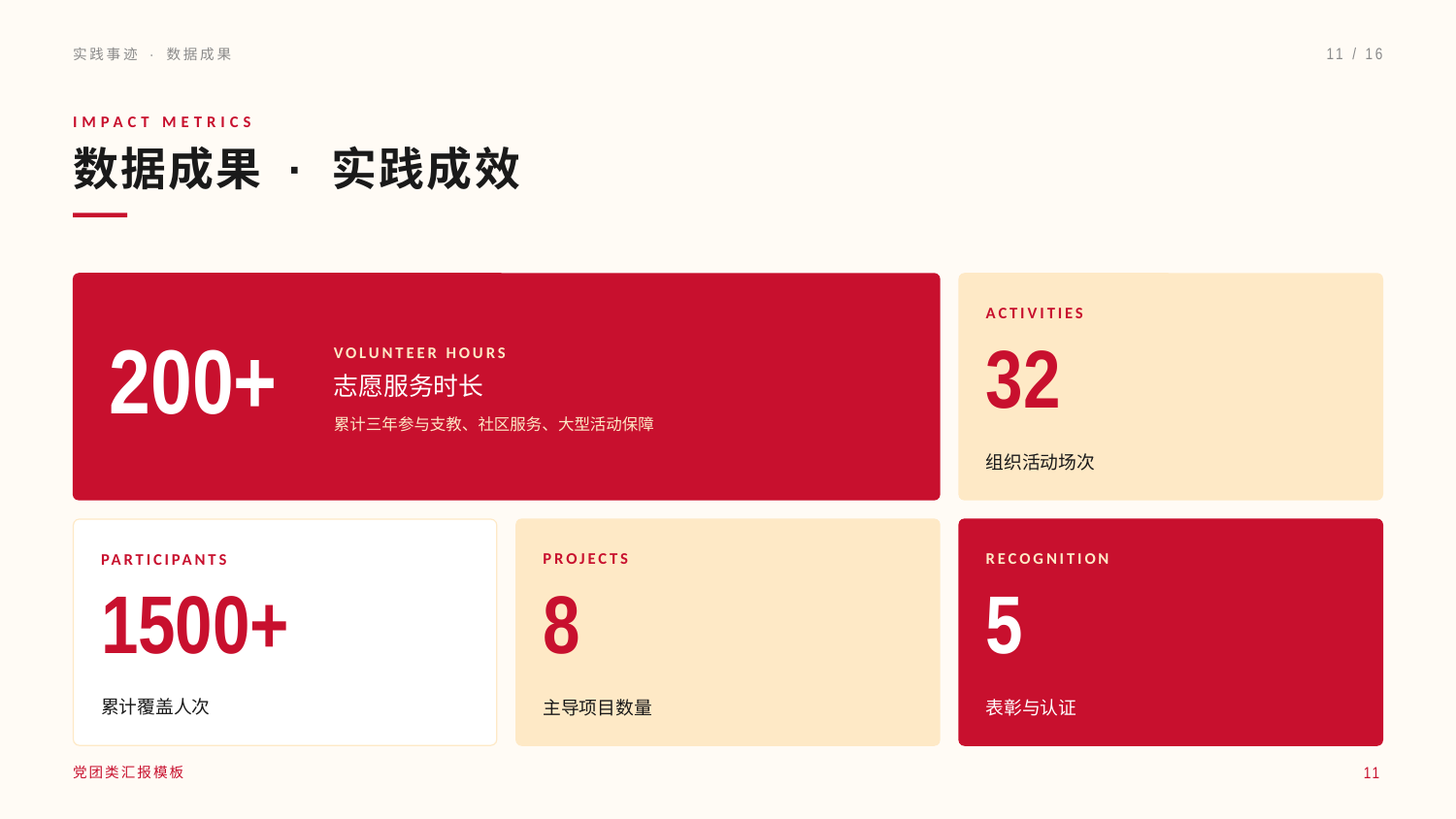

实践事迹 · 数据成果
11 / 16
IMPACT METRICS
数据成果 · 实践成效

ACTIVITIES
VOLUNTEER HOURS
200+
32
志愿服务时长
累计三年参与支教、社区服务、大型活动保障
组织活动场次

PROJECTS
RECOGNITION
PARTICIPANTS
1500+
8
5
累计覆盖人次
主导项目数量
表彰与认证
11
党团类汇报模板